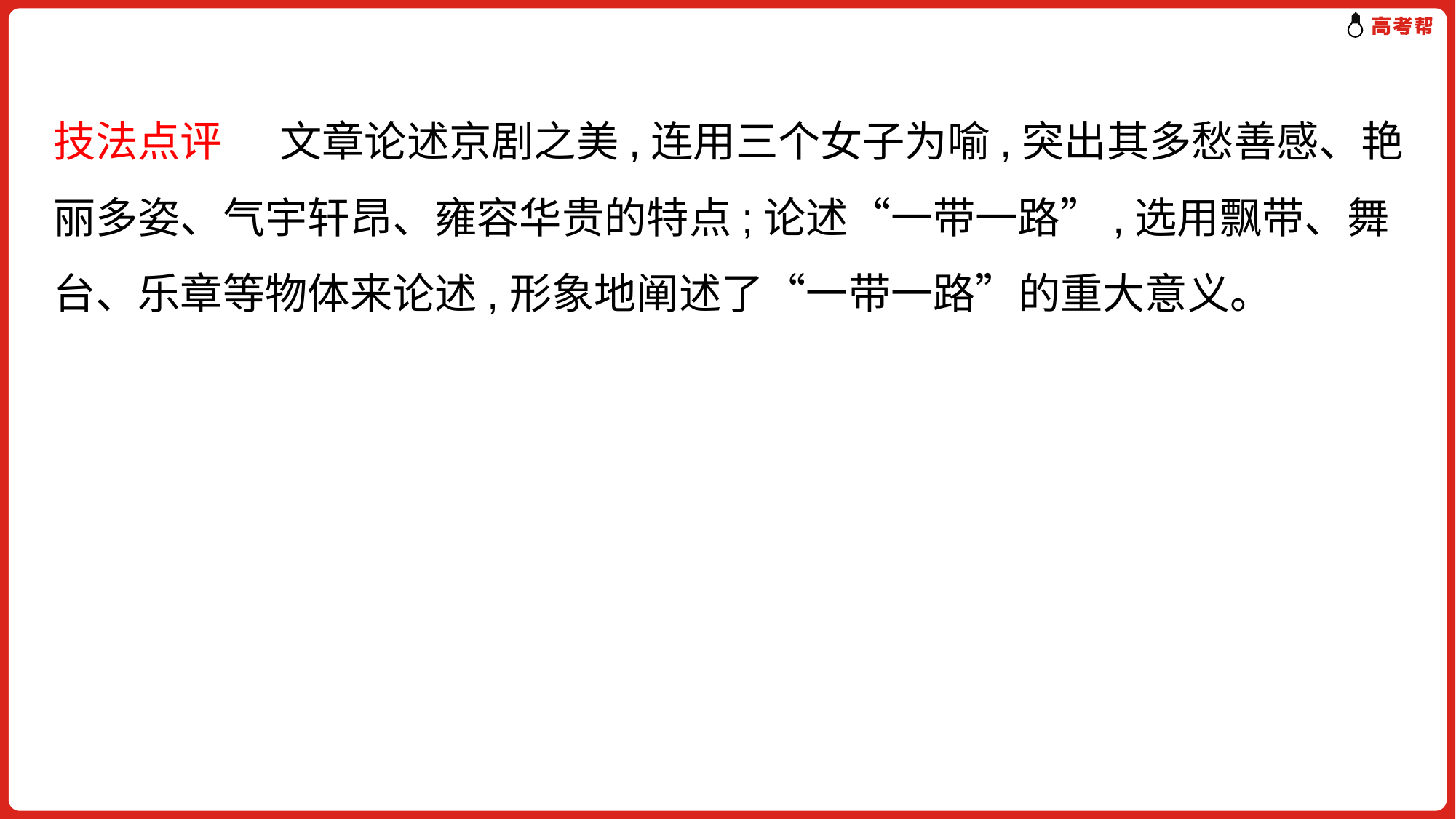

技法点评      文章论述京剧之美,连用三个女子为喻,突出其多愁善感、艳丽多姿、气宇轩昂、雍容华贵的特点;论述“一带一路”,选用飘带、舞台、乐章等物体来论述,形象地阐述了“一带一路”的重大意义。